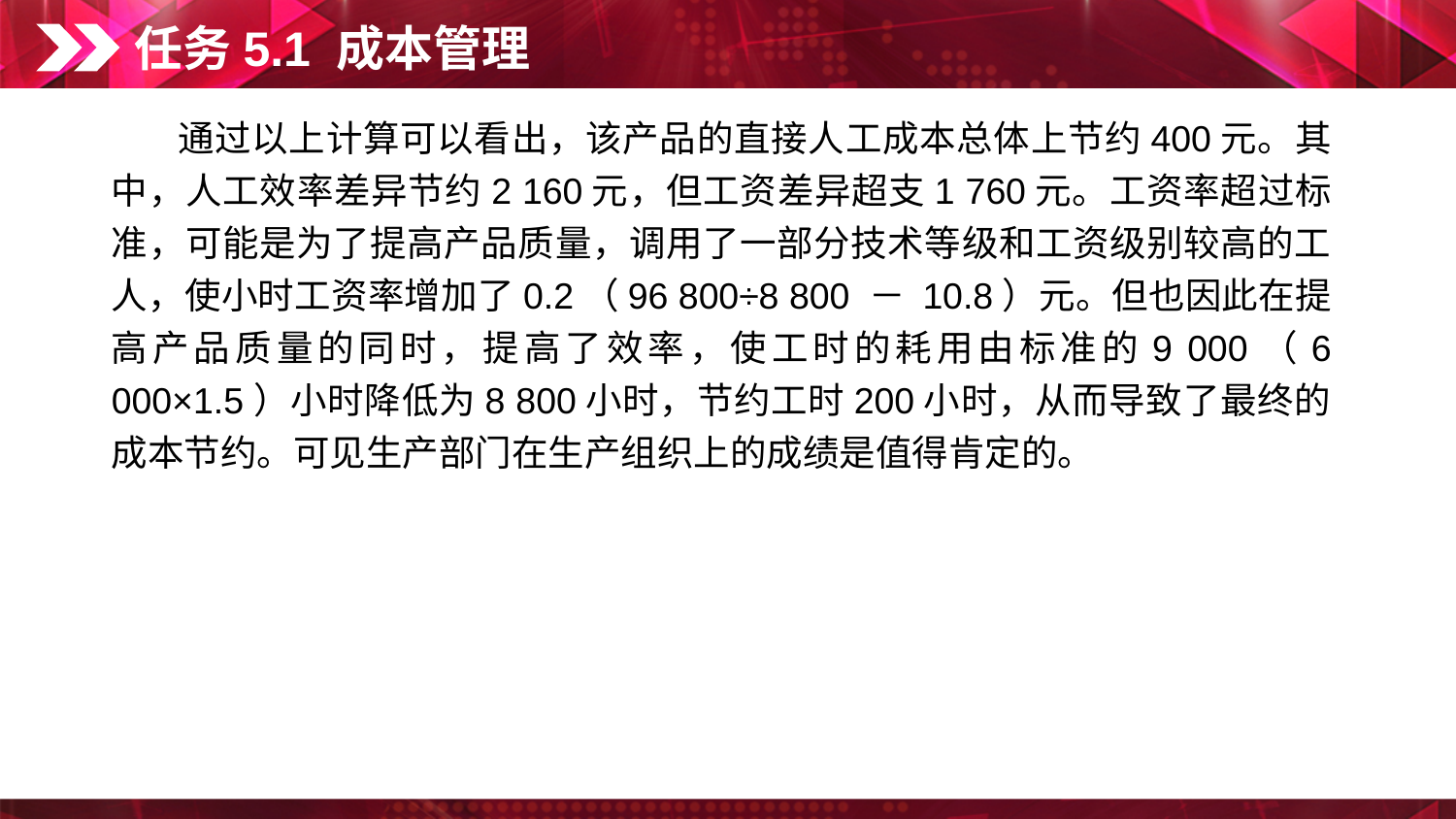

任务5.1 成本管理

　　通过以上计算可以看出，该产品的直接人工成本总体上节约400元。其中，人工效率差异节约2 160元，但工资差异超支1 760元。工资率超过标准，可能是为了提高产品质量，调用了一部分技术等级和工资级别较高的工人，使小时工资率增加了0.2（96 800÷8 800 － 10.8）元。但也因此在提高产品质量的同时，提高了效率，使工时的耗用由标准的9 000（6 000×1.5）小时降低为8 800小时，节约工时200小时，从而导致了最终的成本节约。可见生产部门在生产组织上的成绩是值得肯定的。